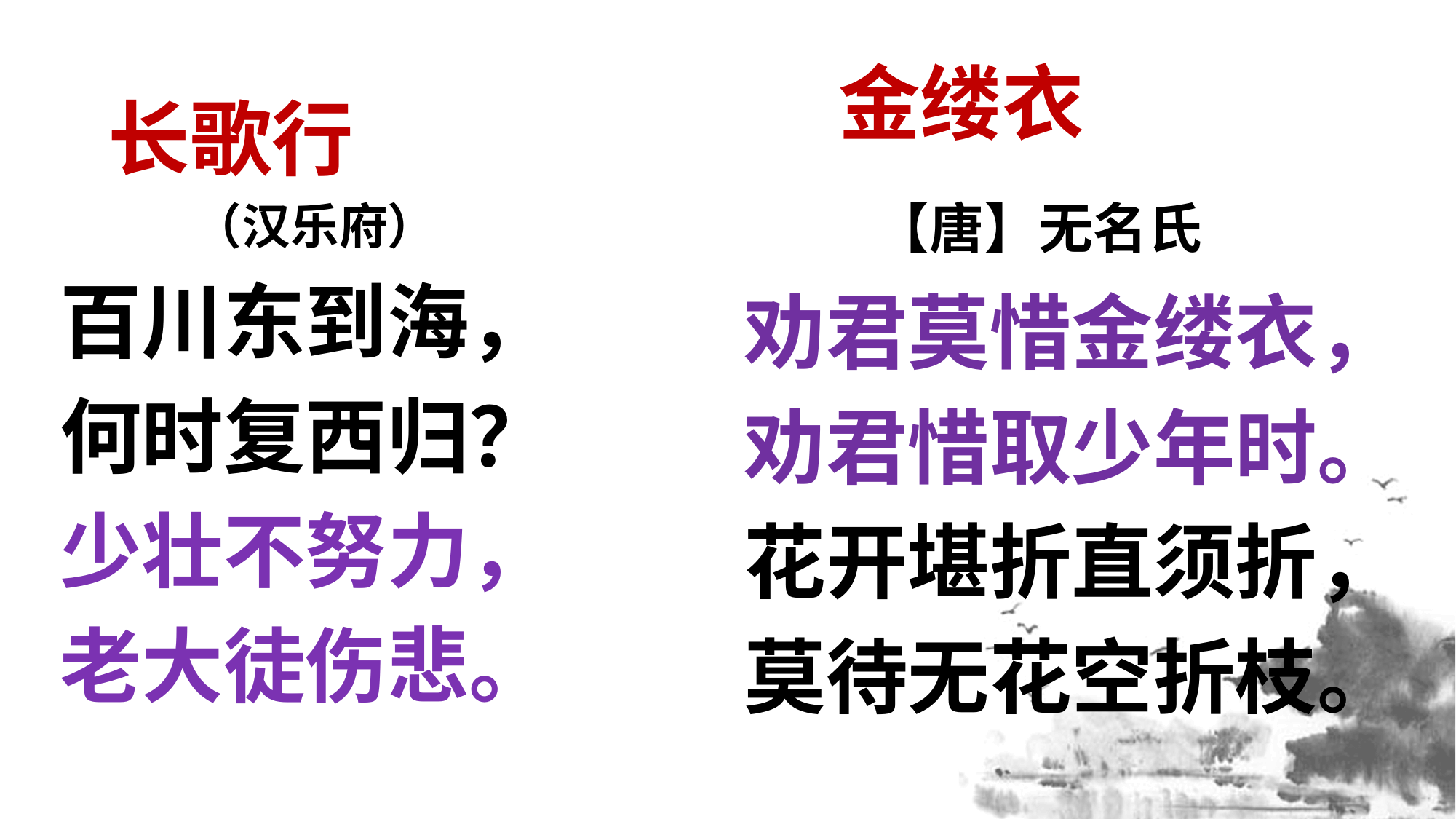

金缕衣
      【唐】无名氏
劝君莫惜金缕衣，
劝君惜取少年时。
花开堪折直须折，
莫待无花空折枝。
    长歌行
           （汉乐府）
百川东到海，
何时复西归？
少壮不努力，
老大徒伤悲。